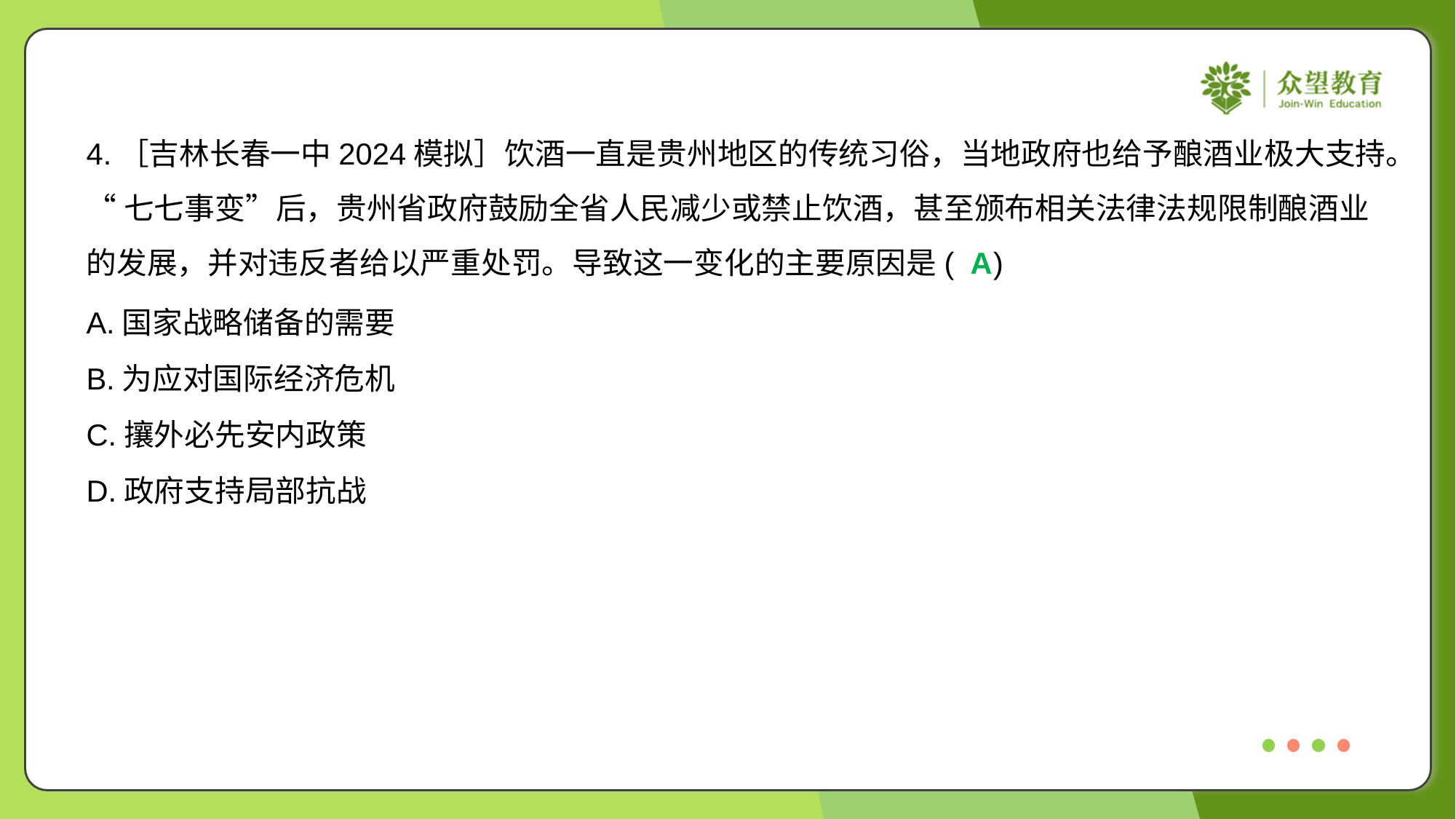

4.［吉林长春一中2024模拟］饮酒一直是贵州地区的传统习俗，当地政府也给予酿酒业极大支持。
“七七事变”后，贵州省政府鼓励全省人民减少或禁止饮酒，甚至颁布相关法律法规限制酿酒业
的发展，并对违反者给以严重处罚。导致这一变化的主要原因是(     )
A
A.国家战略储备的需要
B.为应对国际经济危机
C.攘外必先安内政策
D.政府支持局部抗战